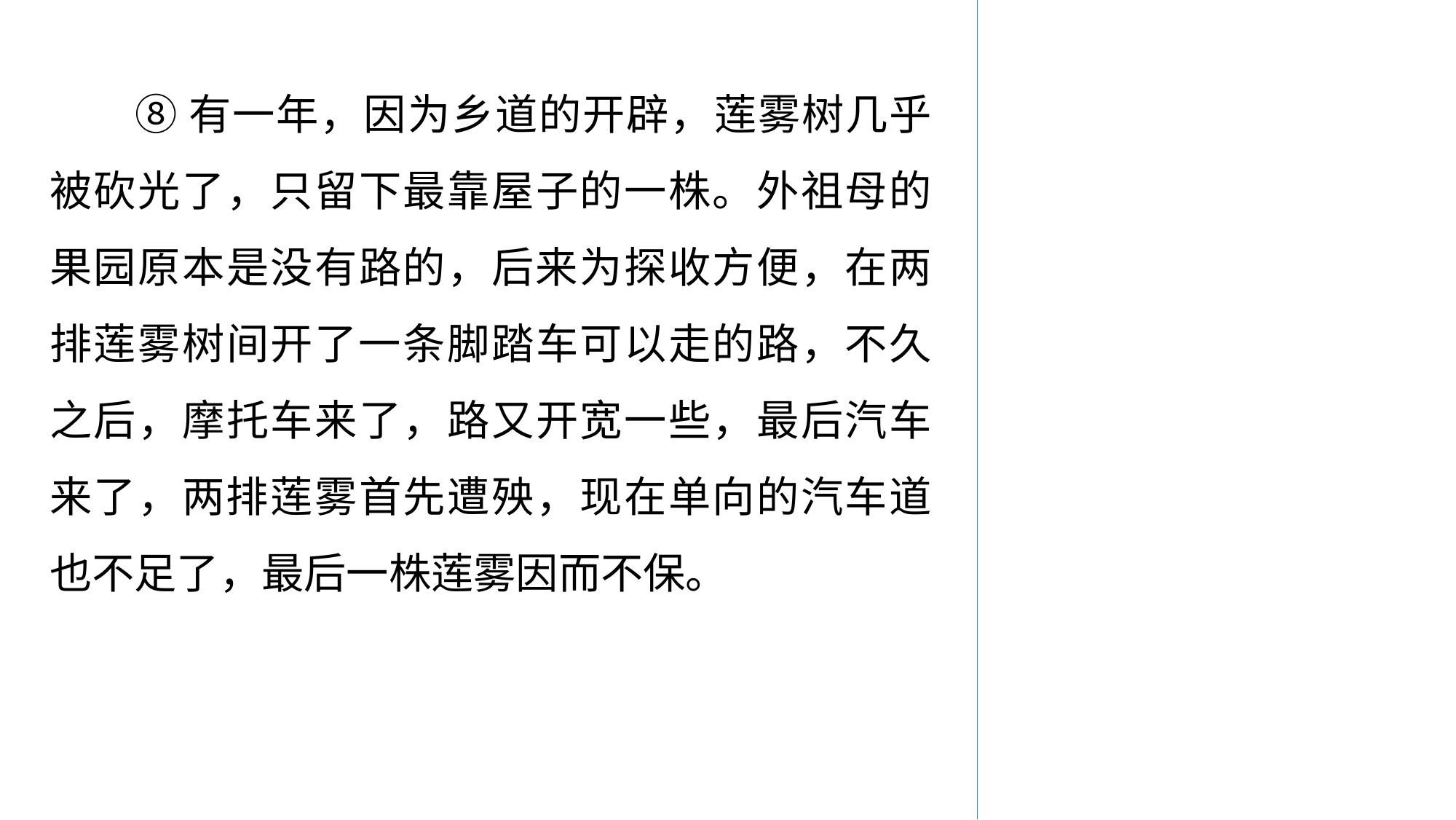

⑧有一年，因为乡道的开辟，莲雾树几乎被砍光了，只留下最靠屋子的一株。外祖母的果园原本是没有路的，后来为探收方便，在两排莲雾树间开了一条脚踏车可以走的路，不久之后，摩托车来了，路又开宽一些，最后汽车来了，两排莲雾首先遭殃，现在单向的汽车道也不足了，最后一株莲雾因而不保。